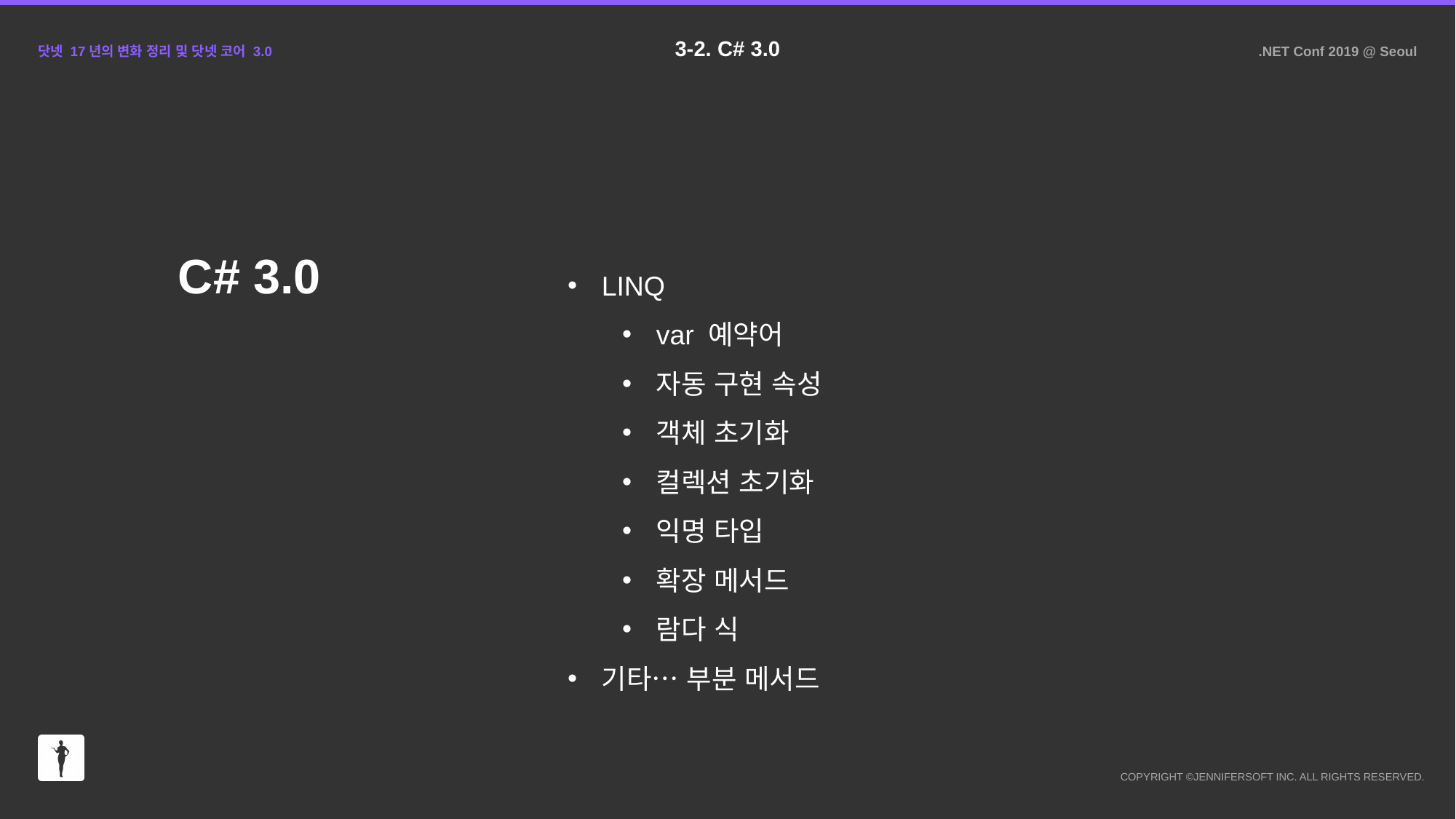

3-2. C# 3.0
C# 3.0
LINQ
var 예약어
자동 구현 속성
객체 초기화
컬렉션 초기화
익명 타입
확장 메서드
람다 식
기타… 부분 메서드